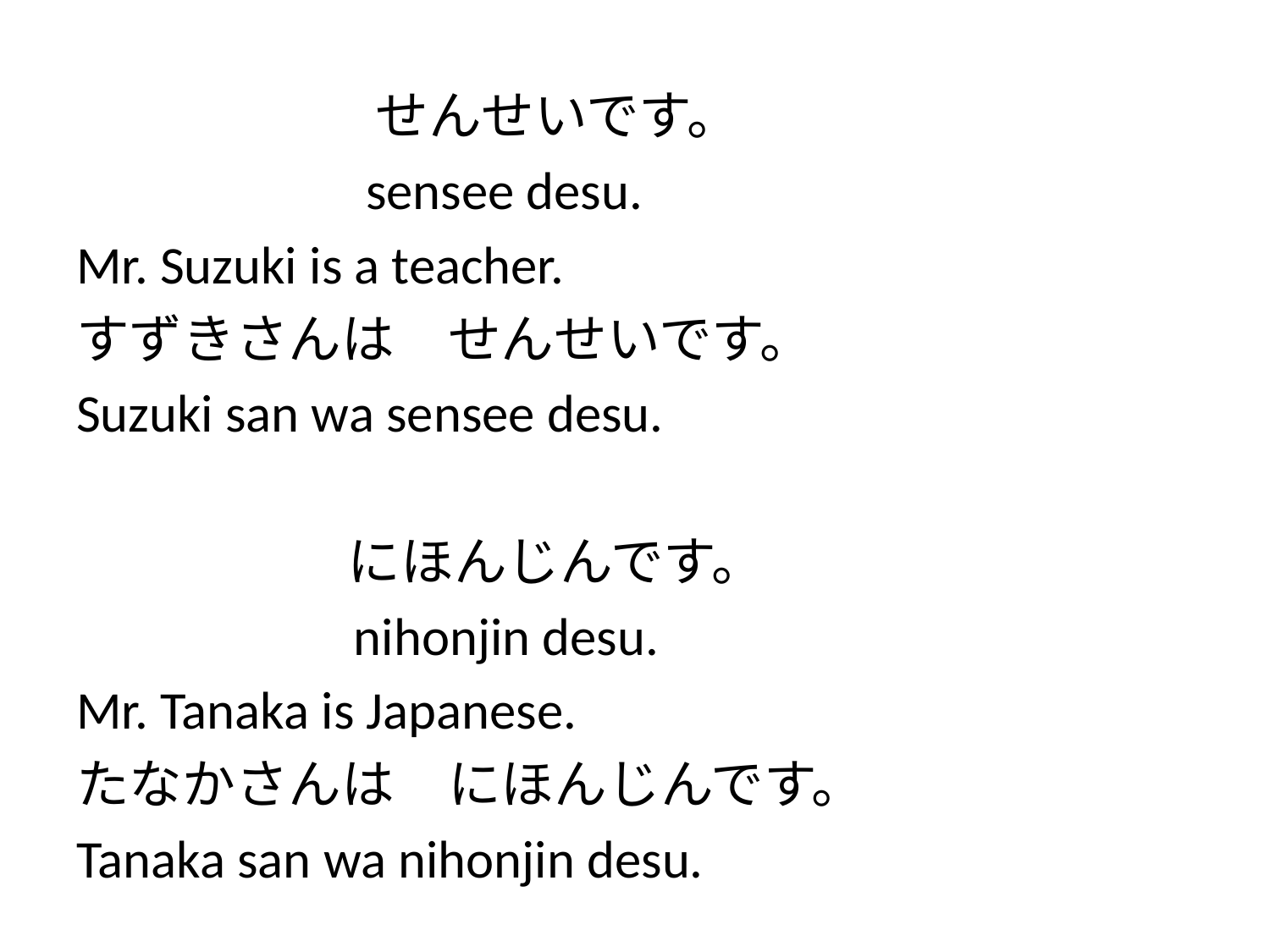

#
                   　せんせいです。
                        sensee desu.
Mr. Suzuki is a teacher.
すずきさんは　せんせいです。
Suzuki san wa sensee desu.

                      にほんじんです。
                       nihonjin desu.
Mr. Tanaka is Japanese.
たなかさんは　にほんじんです。
Tanaka san wa nihonjin desu.